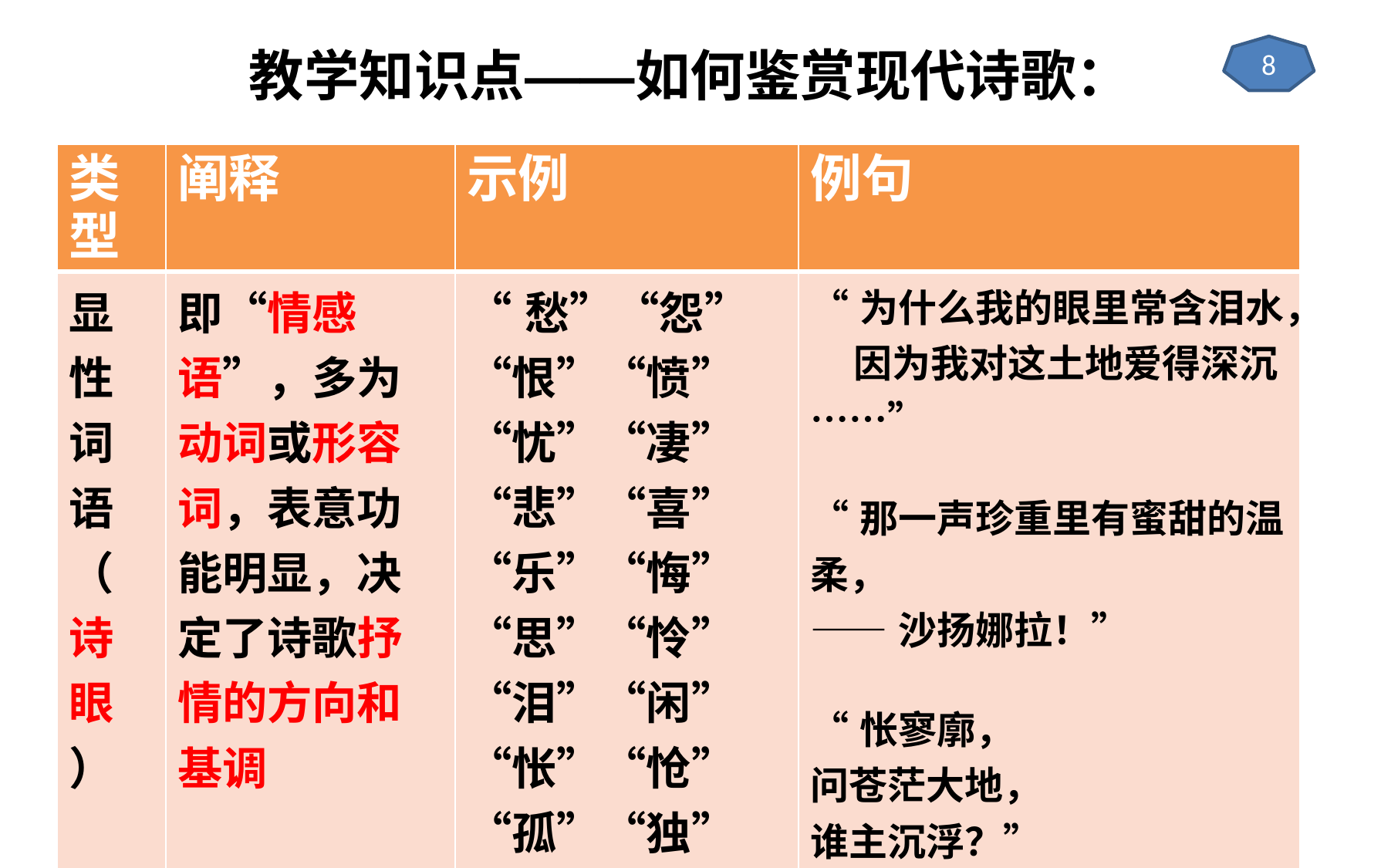

# 教学知识点——如何鉴赏现代诗歌：
8
| 类型 | 阐释 | 示例 | 例句 |
| --- | --- | --- | --- |
| 显性词语（诗眼） | 即“情感语”，多为动词或形容词，表意功能明显，决定了诗歌抒情的方向和基调 | “愁”“怨”“恨”“愤”“忧”“凄”“悲”“喜”“乐”“悔”“思”“怜”“泪”“闲”“怅”“怆”“孤”“独”“寂寞”等 | “为什么我的眼里常含泪水， 因为我对这土地爱得深沉……” “那一声珍重里有蜜甜的温柔， ——沙扬娜拉！” “怅寥廓， 问苍茫大地， 谁主沉浮？” |